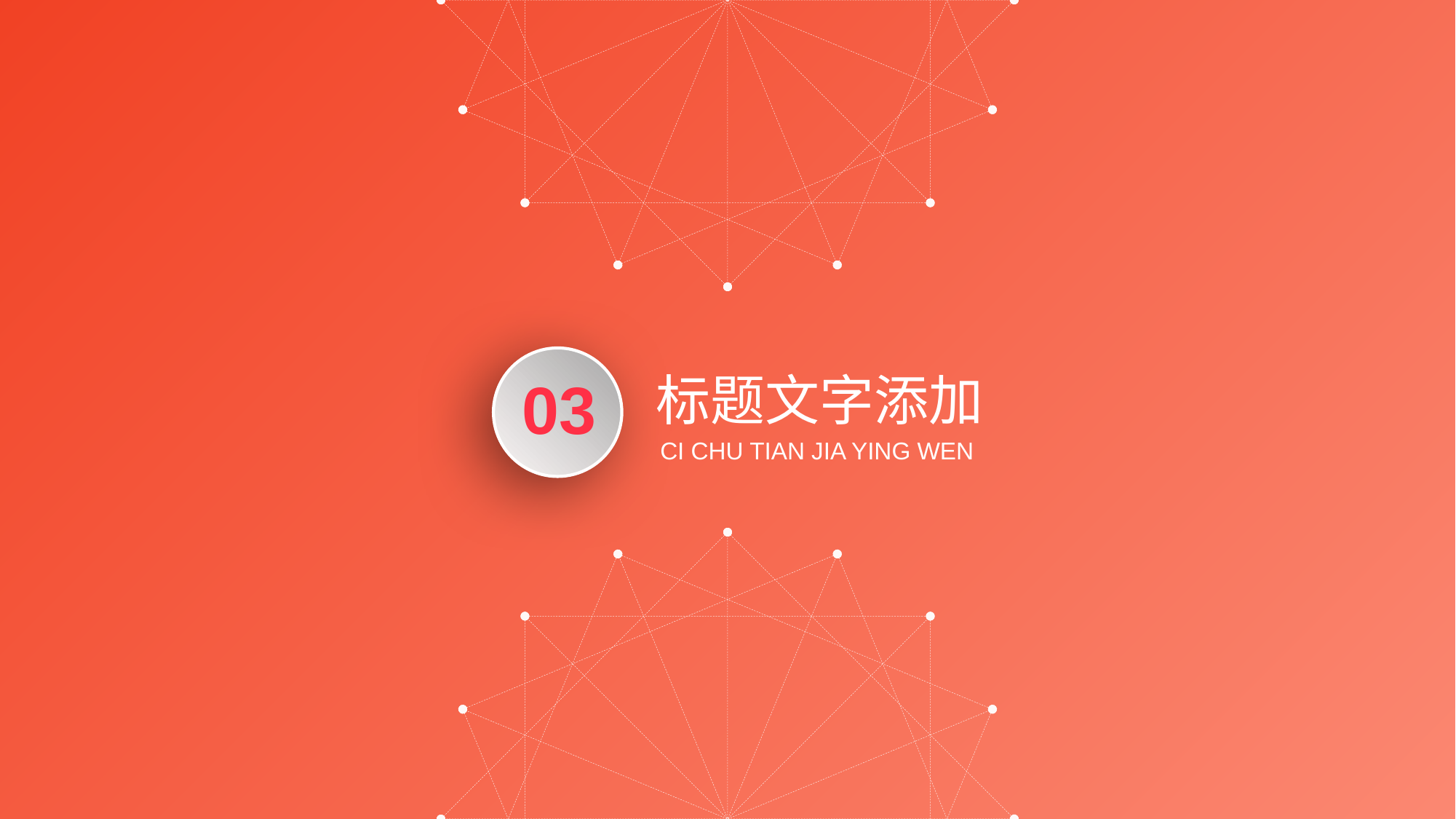

03
标题文字添加
CI CHU TIAN JIA YING WEN